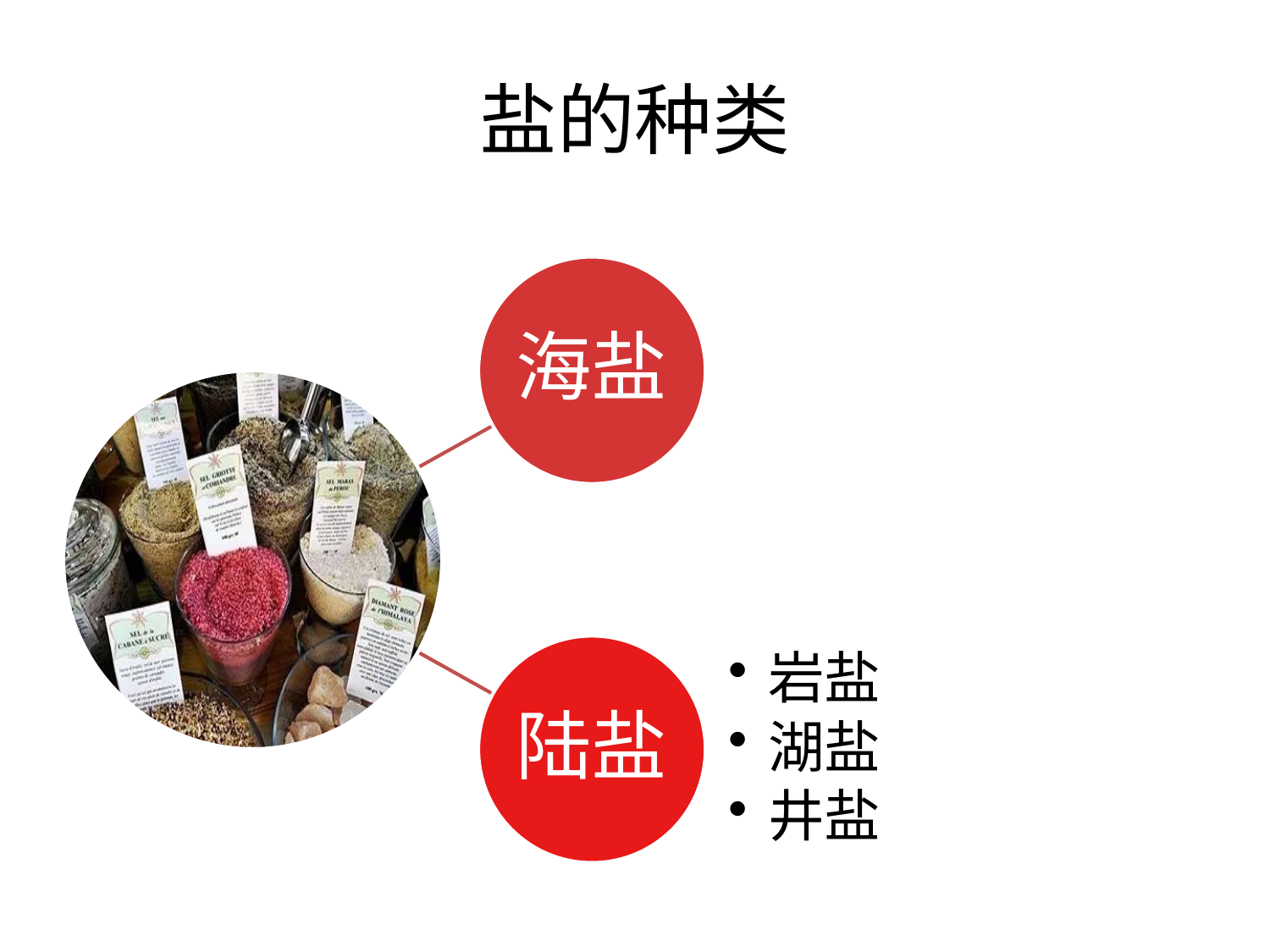

# 盐的种类
海盐

陆盐
岩盐
湖盐
井盐